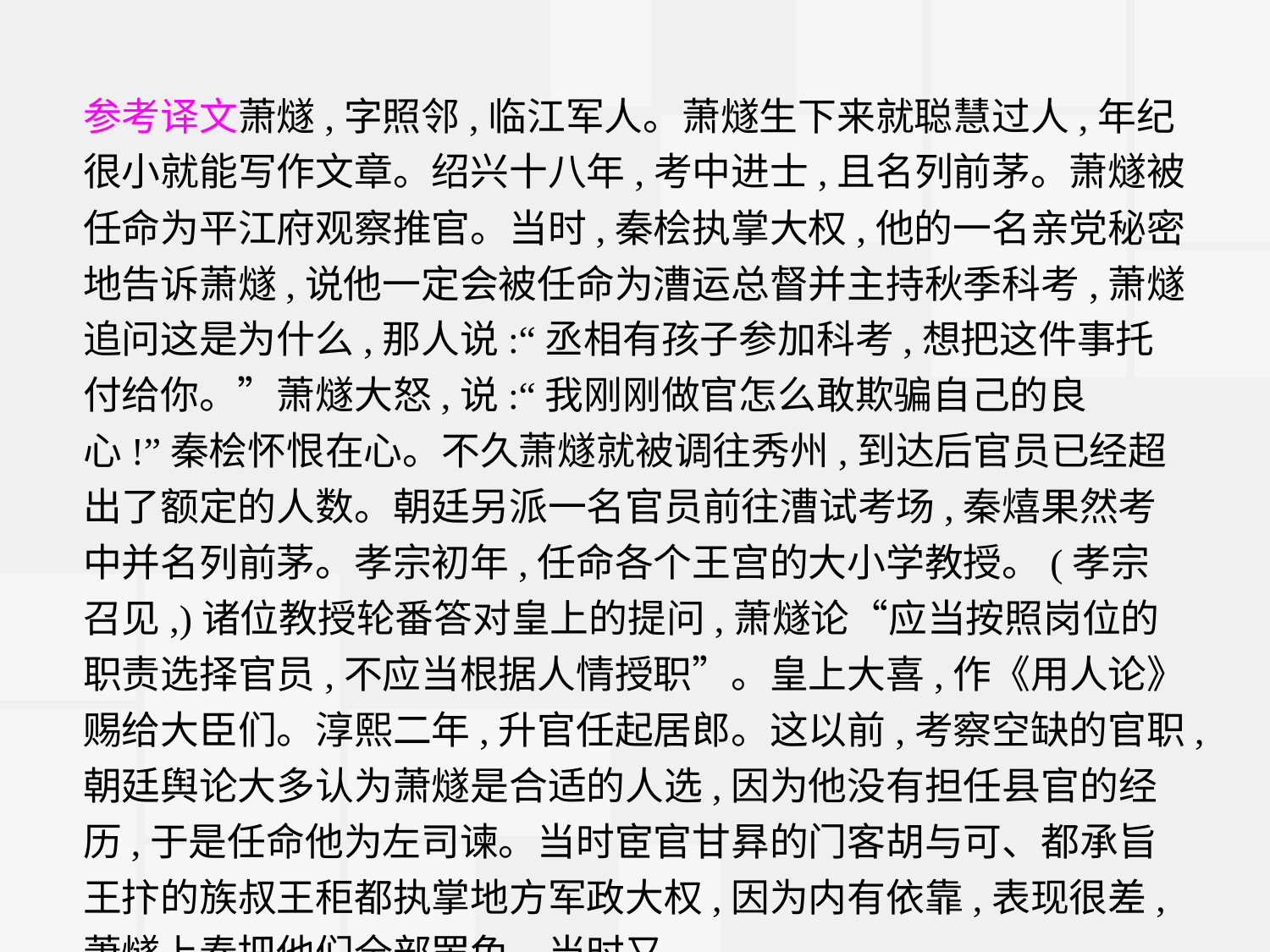

参考译文萧燧,字照邻,临江军人。萧燧生下来就聪慧过人,年纪很小就能写作文章。绍兴十八年,考中进士,且名列前茅。萧燧被任命为平江府观察推官。当时,秦桧执掌大权,他的一名亲党秘密地告诉萧燧,说他一定会被任命为漕运总督并主持秋季科考,萧燧追问这是为什么,那人说:“丞相有孩子参加科考,想把这件事托付给你。”萧燧大怒,说:“我刚刚做官怎么敢欺骗自己的良心!”秦桧怀恨在心。不久萧燧就被调往秀州,到达后官员已经超出了额定的人数。朝廷另派一名官员前往漕试考场,秦熺果然考中并名列前茅。孝宗初年,任命各个王宫的大小学教授。(孝宗召见,)诸位教授轮番答对皇上的提问,萧燧论“应当按照岗位的职责选择官员,不应当根据人情授职”。皇上大喜,作《用人论》赐给大臣们。淳熙二年,升官任起居郎。这以前,考察空缺的官职,朝廷舆论大多认为萧燧是合适的人选,因为他没有担任县官的经历,于是任命他为左司谏。当时宦官甘昪的门客胡与可、都承旨王抃的族叔王秬都执掌地方军政大权,因为内有依靠,表现很差,萧燧上奏把他们全部罢免。当时又